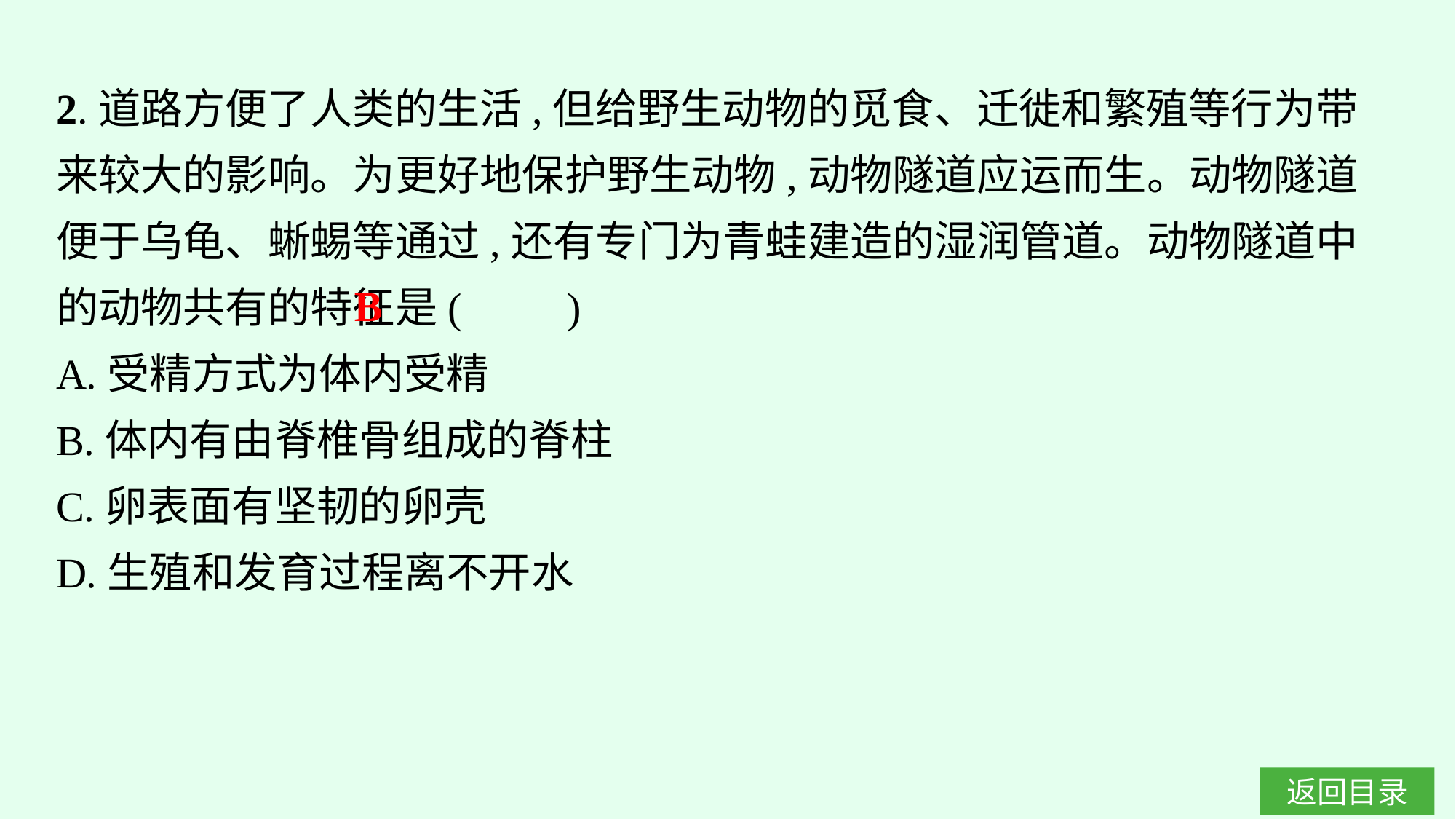

2.道路方便了人类的生活,但给野生动物的觅食、迁徙和繁殖等行为带来较大的影响。为更好地保护野生动物,动物隧道应运而生。动物隧道便于乌龟、蜥蜴等通过,还有专门为青蛙建造的湿润管道。动物隧道中的动物共有的特征是(　　)
A.受精方式为体内受精
B.体内有由脊椎骨组成的脊柱
C.卵表面有坚韧的卵壳
D.生殖和发育过程离不开水
B